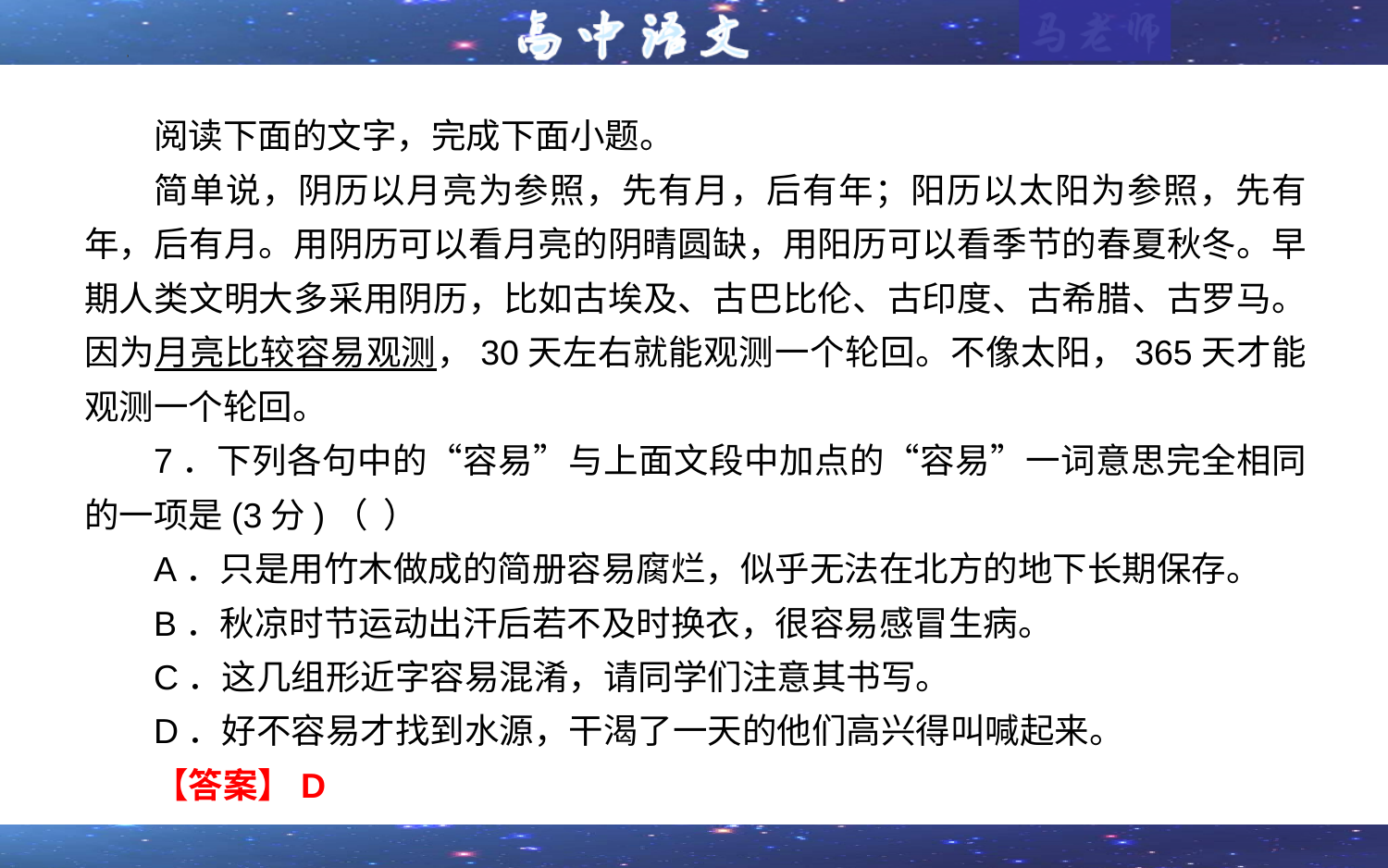

阅读下面的文字，完成下面小题。
简单说，阴历以月亮为参照，先有月，后有年；阳历以太阳为参照，先有年，后有月。用阴历可以看月亮的阴晴圆缺，用阳历可以看季节的春夏秋冬。早期人类文明大多采用阴历，比如古埃及、古巴比伦、古印度、古希腊、古罗马。因为月亮比较容易观测，30天左右就能观测一个轮回。不像太阳，365天才能观测一个轮回。
7．下列各句中的“容易”与上面文段中加点的“容易”一词意思完全相同的一项是(3分)（  ）
A．只是用竹木做成的简册容易腐烂，似乎无法在北方的地下长期保存。
B．秋凉时节运动出汗后若不及时换衣，很容易感冒生病。
C．这几组形近字容易混淆，请同学们注意其书写。
D．好不容易才找到水源，干渴了一天的他们高兴得叫喊起来。
【答案】D